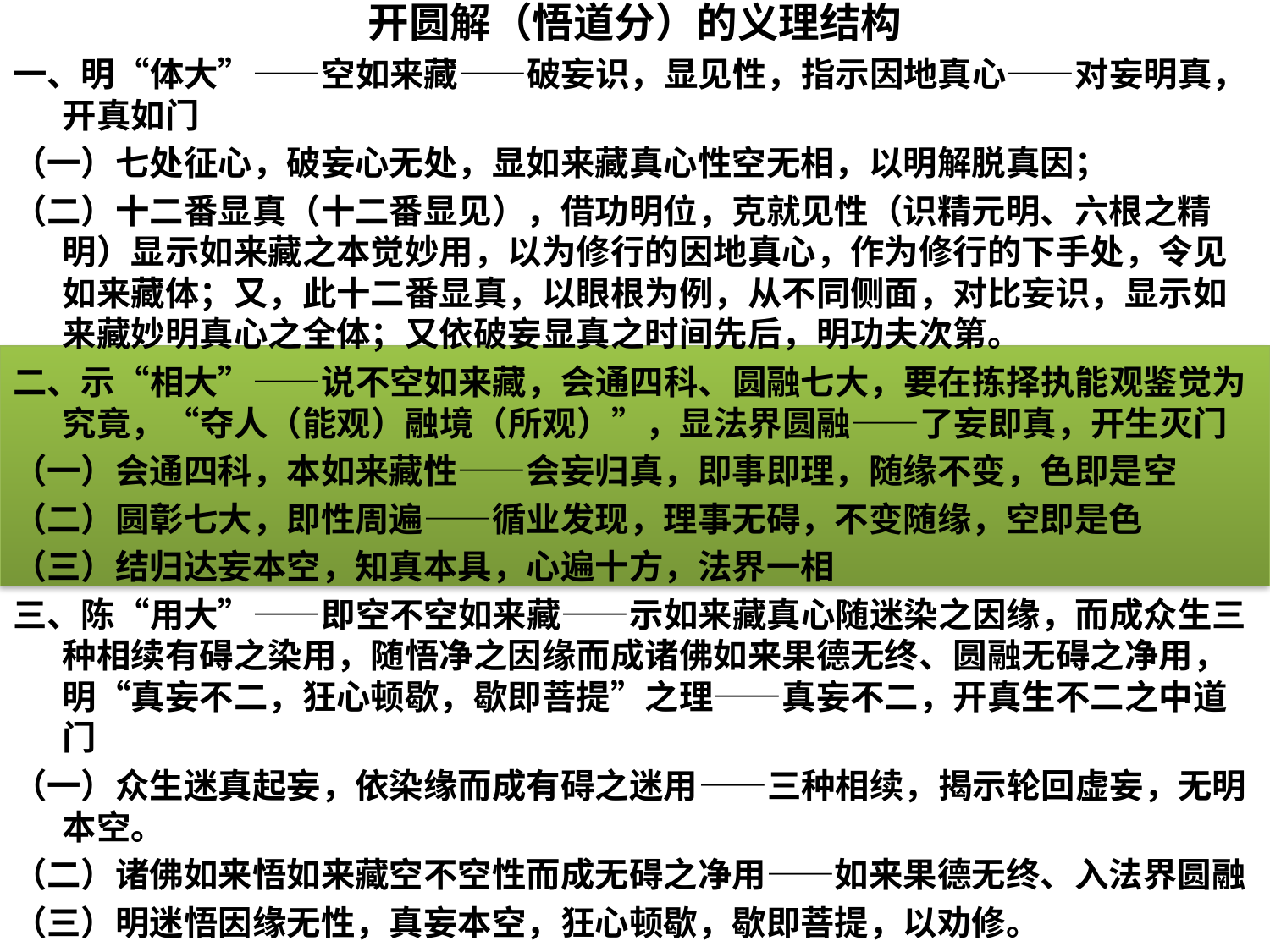

开圆解（悟道分）的义理结构
一、明“体大”——空如来藏——破妄识，显见性，指示因地真心——对妄明真，开真如门
（一）七处征心，破妄心无处，显如来藏真心性空无相，以明解脱真因；
（二）十二番显真（十二番显见），借功明位，克就见性（识精元明、六根之精明）显示如来藏之本觉妙用，以为修行的因地真心，作为修行的下手处，令见如来藏体；又，此十二番显真，以眼根为例，从不同侧面，对比妄识，显示如来藏妙明真心之全体；又依破妄显真之时间先后，明功夫次第。
二、示“相大”——说不空如来藏，会通四科、圆融七大，要在拣择执能观鉴觉为究竟，“夺人（能观）融境（所观）”，显法界圆融——了妄即真，开生灭门
（一）会通四科，本如来藏性——会妄归真，即事即理，随缘不变，色即是空
（二）圆彰七大，即性周遍——循业发现，理事无碍，不变随缘，空即是色
（三）结归达妄本空，知真本具，心遍十方，法界一相
三、陈“用大”——即空不空如来藏——示如来藏真心随迷染之因缘，而成众生三种相续有碍之染用，随悟净之因缘而成诸佛如来果德无终、圆融无碍之净用，明“真妄不二，狂心顿歇，歇即菩提”之理——真妄不二，开真生不二之中道门
（一）众生迷真起妄，依染缘而成有碍之迷用——三种相续，揭示轮回虚妄，无明本空。
（二）诸佛如来悟如来藏空不空性而成无碍之净用——如来果德无终、入法界圆融
（三）明迷悟因缘无性，真妄本空，狂心顿歇，歇即菩提，以劝修。